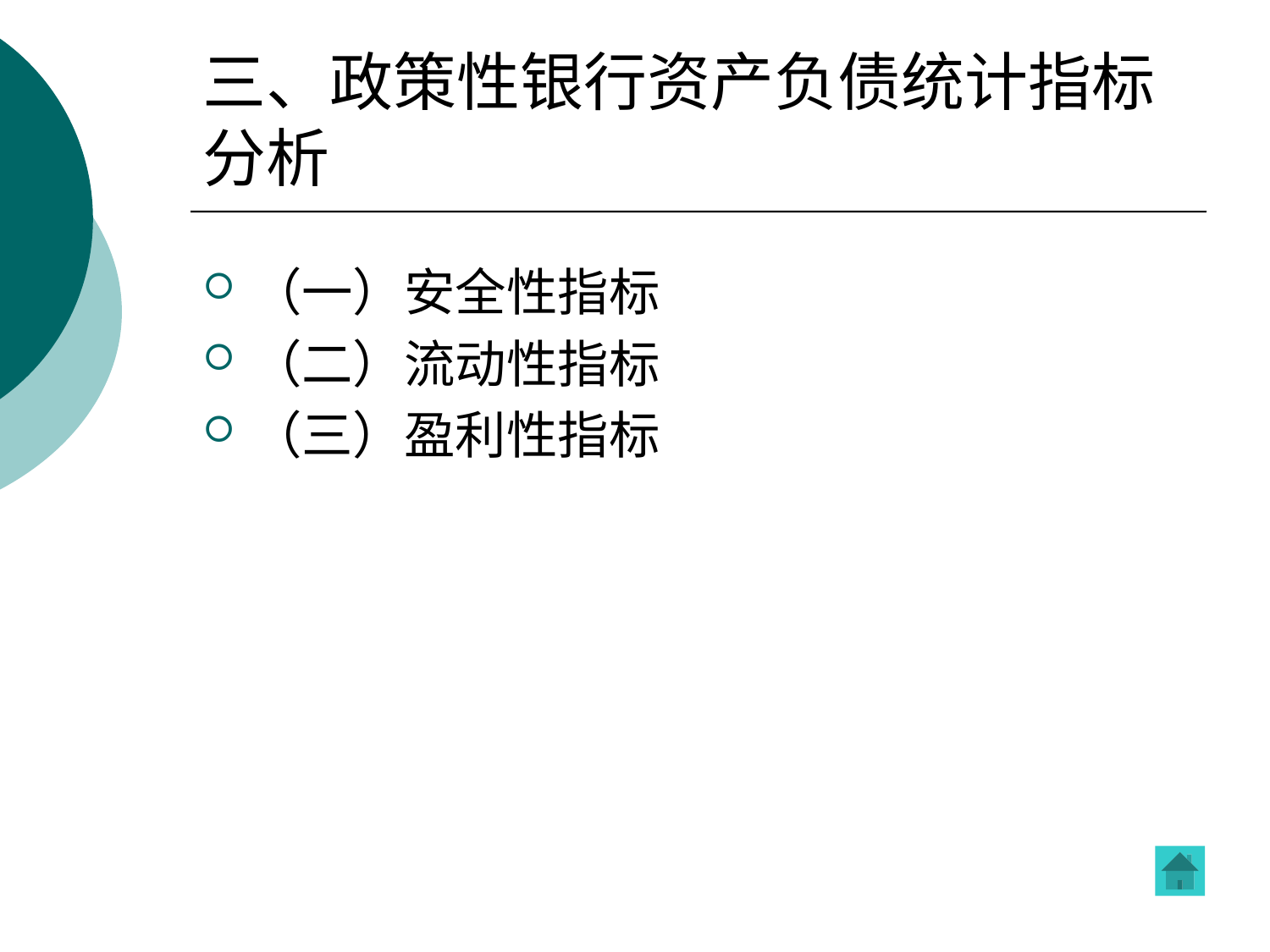

# 三、政策性银行资产负债统计指标分析
（一）安全性指标
（二）流动性指标
（三）盈利性指标